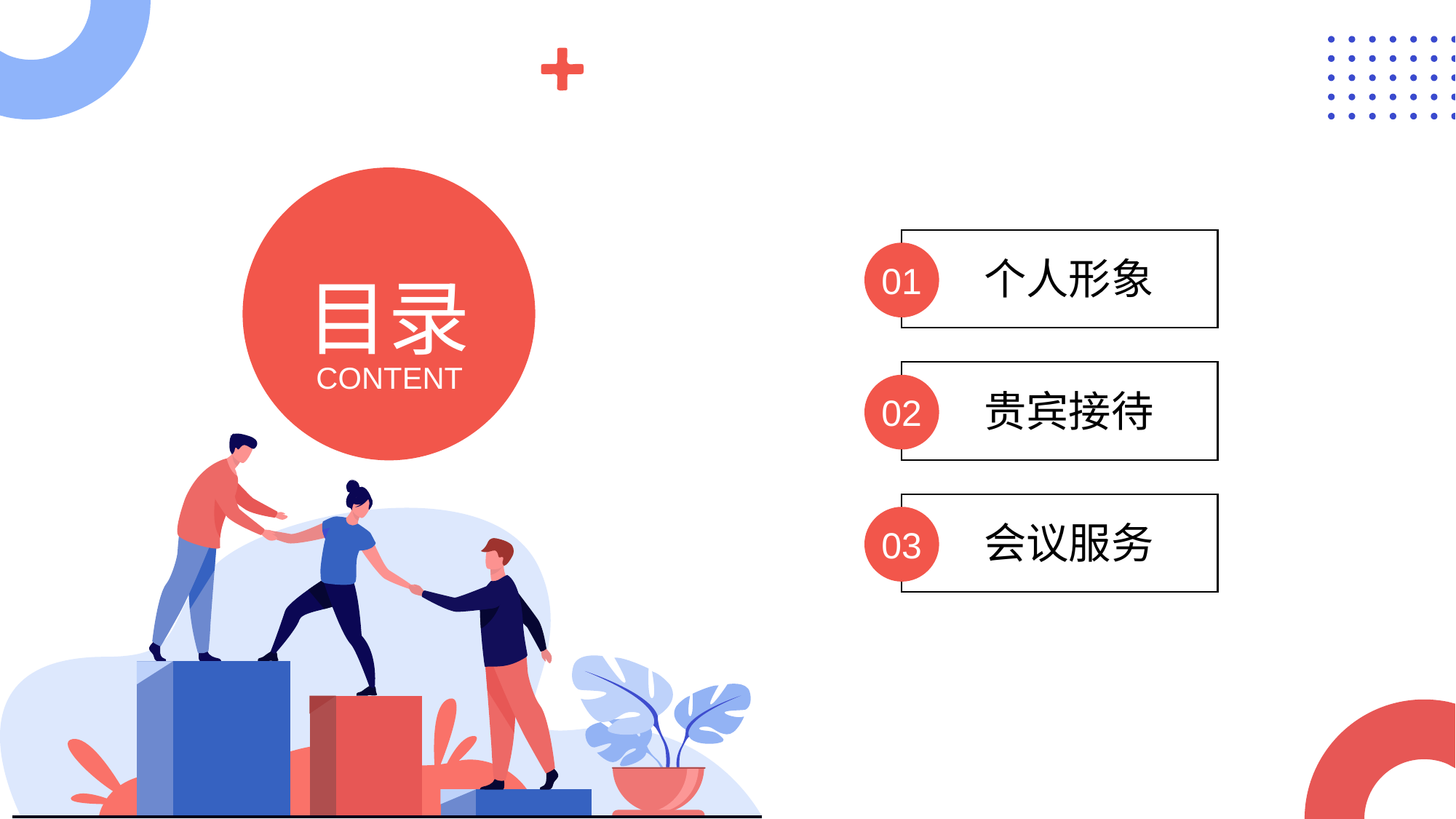

目录
CONTENT

01
个人形象

02
贵宾接待

03
会议服务